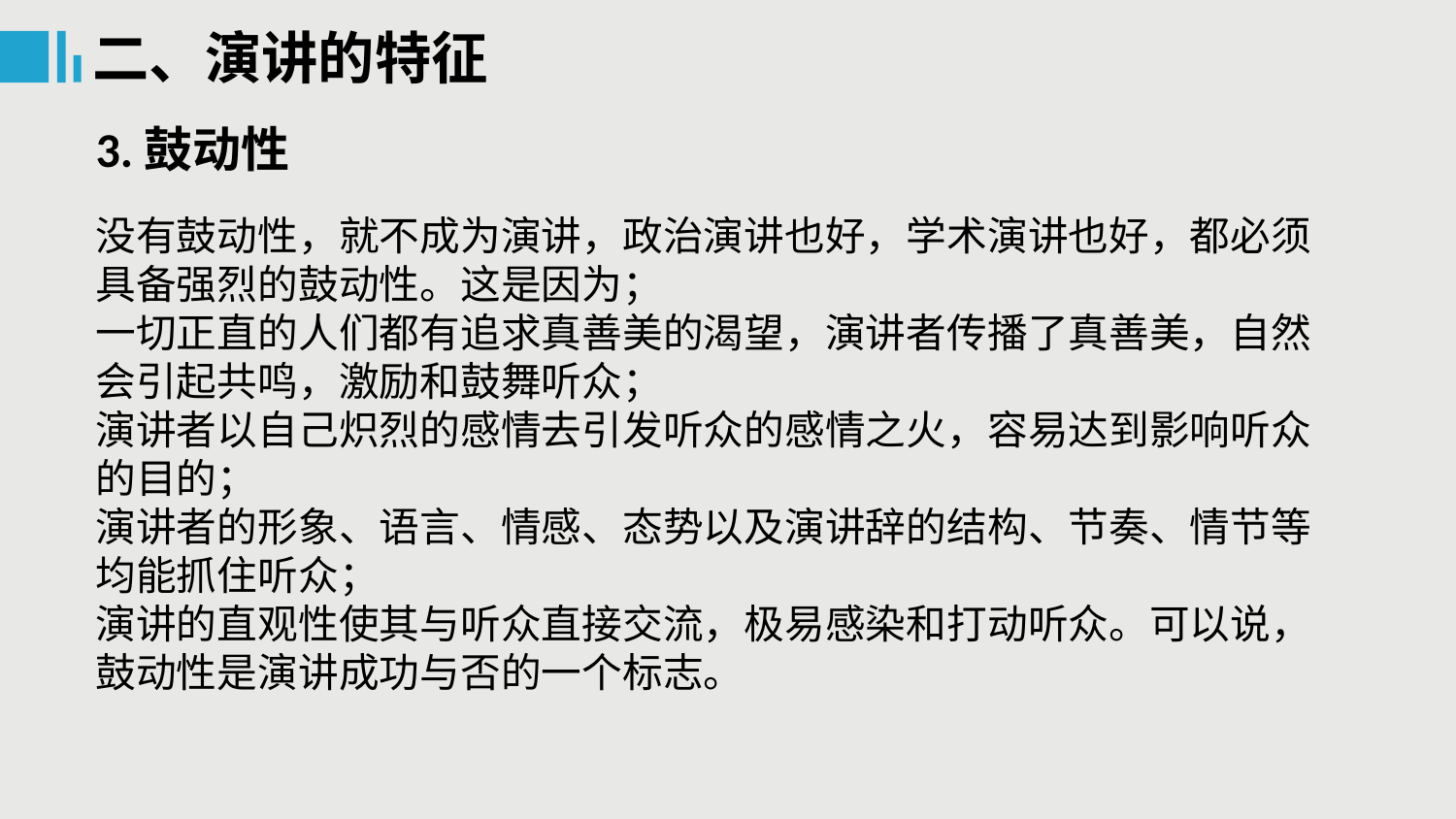

二、演讲的特征

3.鼓动性
没有鼓动性，就不成为演讲，政治演讲也好，学术演讲也好，都必须具备强烈的鼓动性。这是因为；
一切正直的人们都有追求真善美的渴望，演讲者传播了真善美，自然会引起共鸣，激励和鼓舞听众；
演讲者以自己炽烈的感情去引发听众的感情之火，容易达到影响听众的目的；
演讲者的形象、语言、情感、态势以及演讲辞的结构、节奏、情节等均能抓住听众；
演讲的直观性使其与听众直接交流，极易感染和打动听众。可以说，鼓动性是演讲成功与否的一个标志。